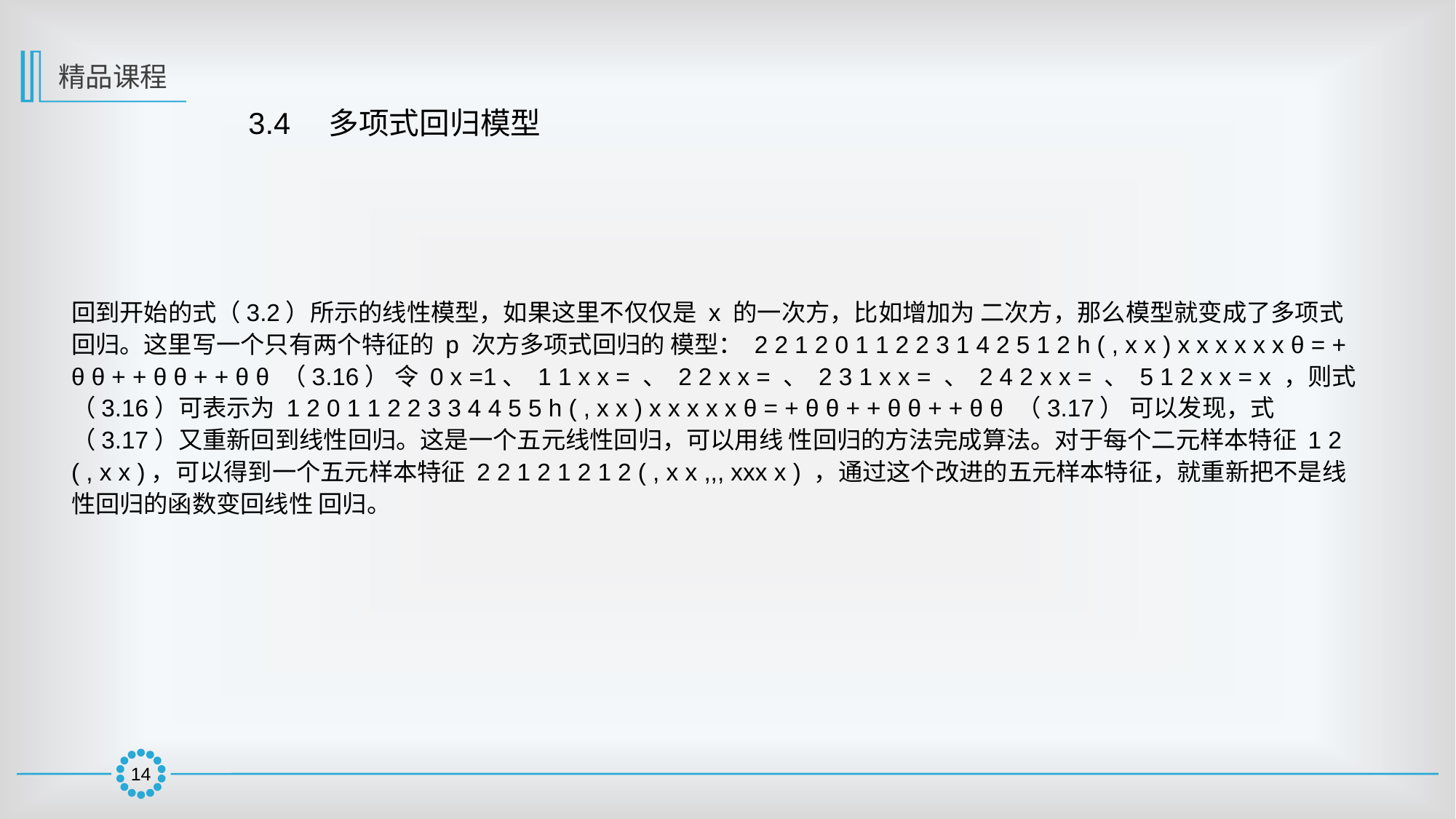

精品课程
3.4　多项式回归模型
回到开始的式（3.2）所示的线性模型，如果这里不仅仅是 x 的一次方，比如增加为 二次方，那么模型就变成了多项式回归。这里写一个只有两个特征的 p 次方多项式回归的 模型： 2 2 1 2 0 1 1 2 2 3 1 4 2 5 1 2 h ( , x x ) x x x x x x θ = + θ θ + + θ θ + + θ θ （3.16） 令 0 x =1、 1 1 x x = 、 2 2 x x = 、 2 3 1 x x = 、 2 4 2 x x = 、 5 1 2 x x = x ，则式（3.16）可表示为 1 2 0 1 1 2 2 3 3 4 4 5 5 h ( , x x ) x x x x x θ = + θ θ + + θ θ + + θ θ （3.17） 可以发现，式（3.17）又重新回到线性回归。这是一个五元线性回归，可以用线 性回归的方法完成算法。对于每个二元样本特征 1 2 ( , x x )，可以得到一个五元样本特征 2 2 1 2 1 2 1 2 ( , x x ,,, xxx x ) ，通过这个改进的五元样本特征，就重新把不是线性回归的函数变回线性 回归。

14